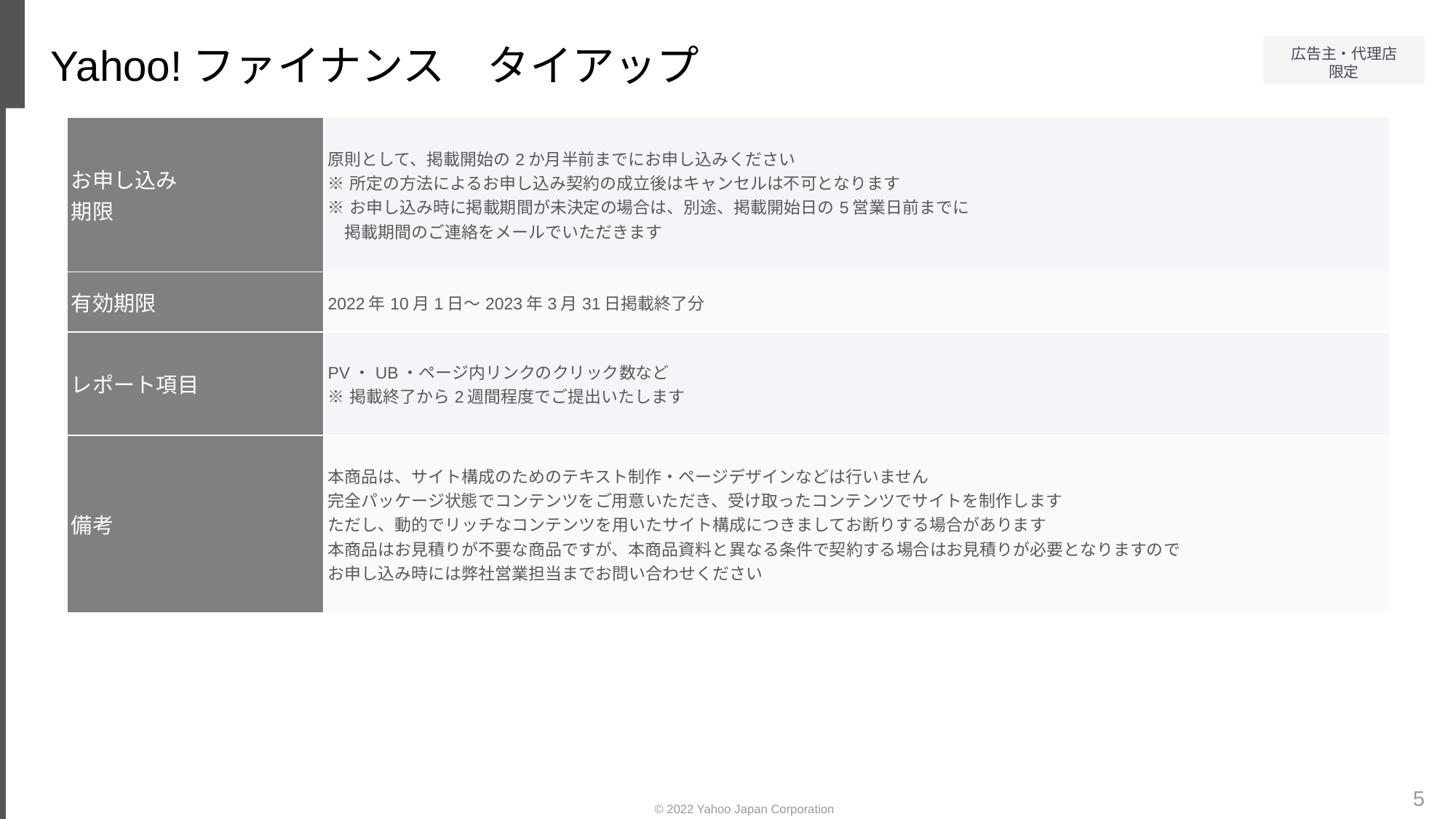

Yahoo!ファイナンス　タイアップ
| お申し込み 期限 | 原則として、掲載開始の2か月半前までにお申し込みください ※所定の方法によるお申し込み契約の成立後はキャンセルは不可となります ※お申し込み時に掲載期間が未決定の場合は、別途、掲載開始日の5営業日前までに 　掲載期間のご連絡をメールでいただきます |
| --- | --- |
| 有効期限 | 2022年10月1日～2023年3月31日掲載終了分 |
| レポート項目 | PV・UB・ページ内リンクのクリック数など ※掲載終了から2週間程度でご提出いたします |
| 備考 | 本商品は、サイト構成のためのテキスト制作・ページデザインなどは行いません 完全パッケージ状態でコンテンツをご用意いただき、受け取ったコンテンツでサイトを制作します ただし、動的でリッチなコンテンツを用いたサイト構成につきましてお断りする場合があります 本商品はお見積りが不要な商品ですが、本商品資料と異なる条件で契約する場合はお見積りが必要となりますので お申し込み時には弊社営業担当までお問い合わせください |
5